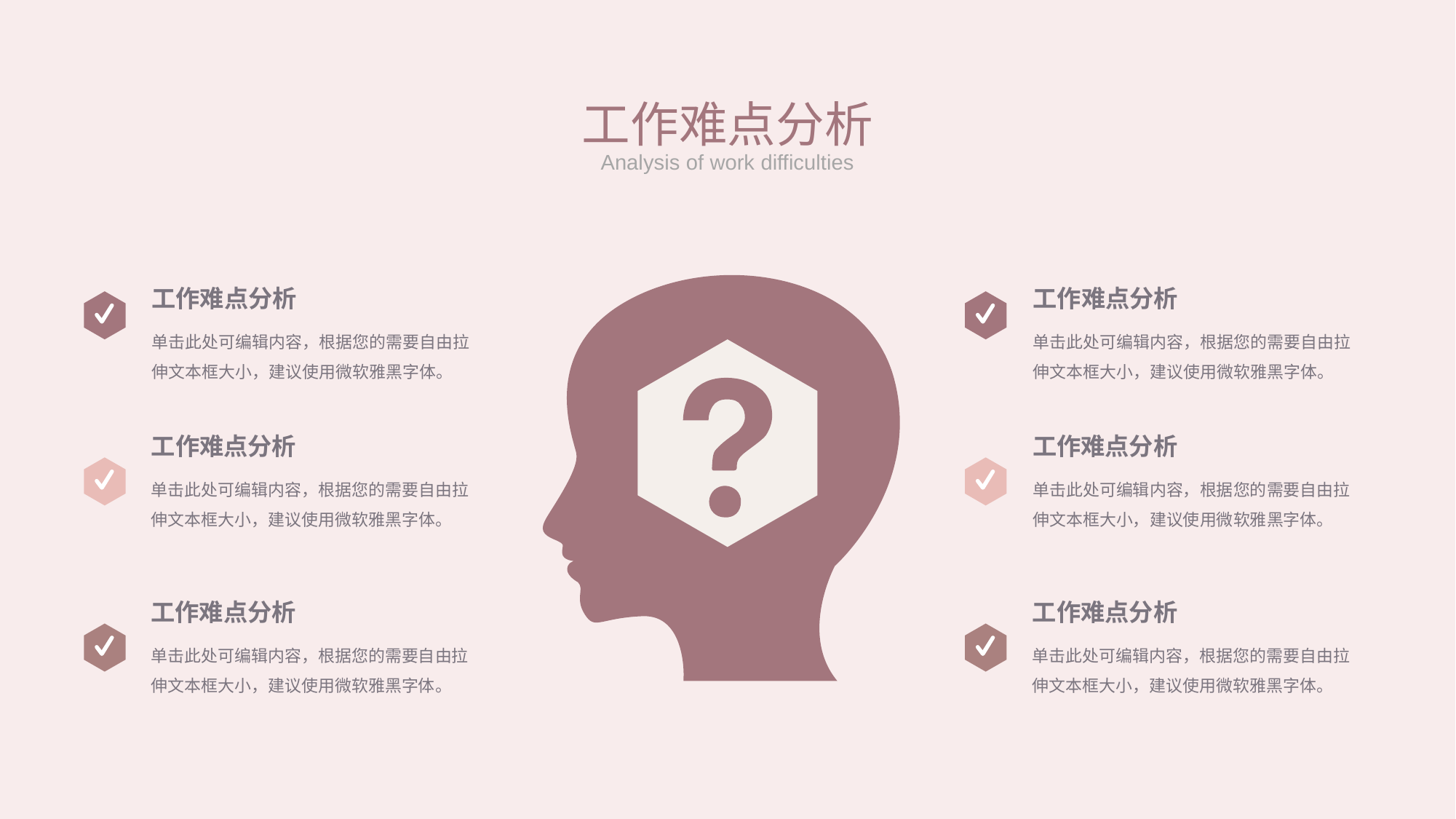

工作难点分析
Analysis of work difficulties

工作难点分析
工作难点分析

单击此处可编辑内容，根据您的需要自由拉伸文本框大小，建议使用微软雅黑字体。
单击此处可编辑内容，根据您的需要自由拉伸文本框大小，建议使用微软雅黑字体。

工作难点分析
工作难点分析

单击此处可编辑内容，根据您的需要自由拉伸文本框大小，建议使用微软雅黑字体。
单击此处可编辑内容，根据您的需要自由拉伸文本框大小，建议使用微软雅黑字体。

工作难点分析
工作难点分析

单击此处可编辑内容，根据您的需要自由拉伸文本框大小，建议使用微软雅黑字体。
单击此处可编辑内容，根据您的需要自由拉伸文本框大小，建议使用微软雅黑字体。